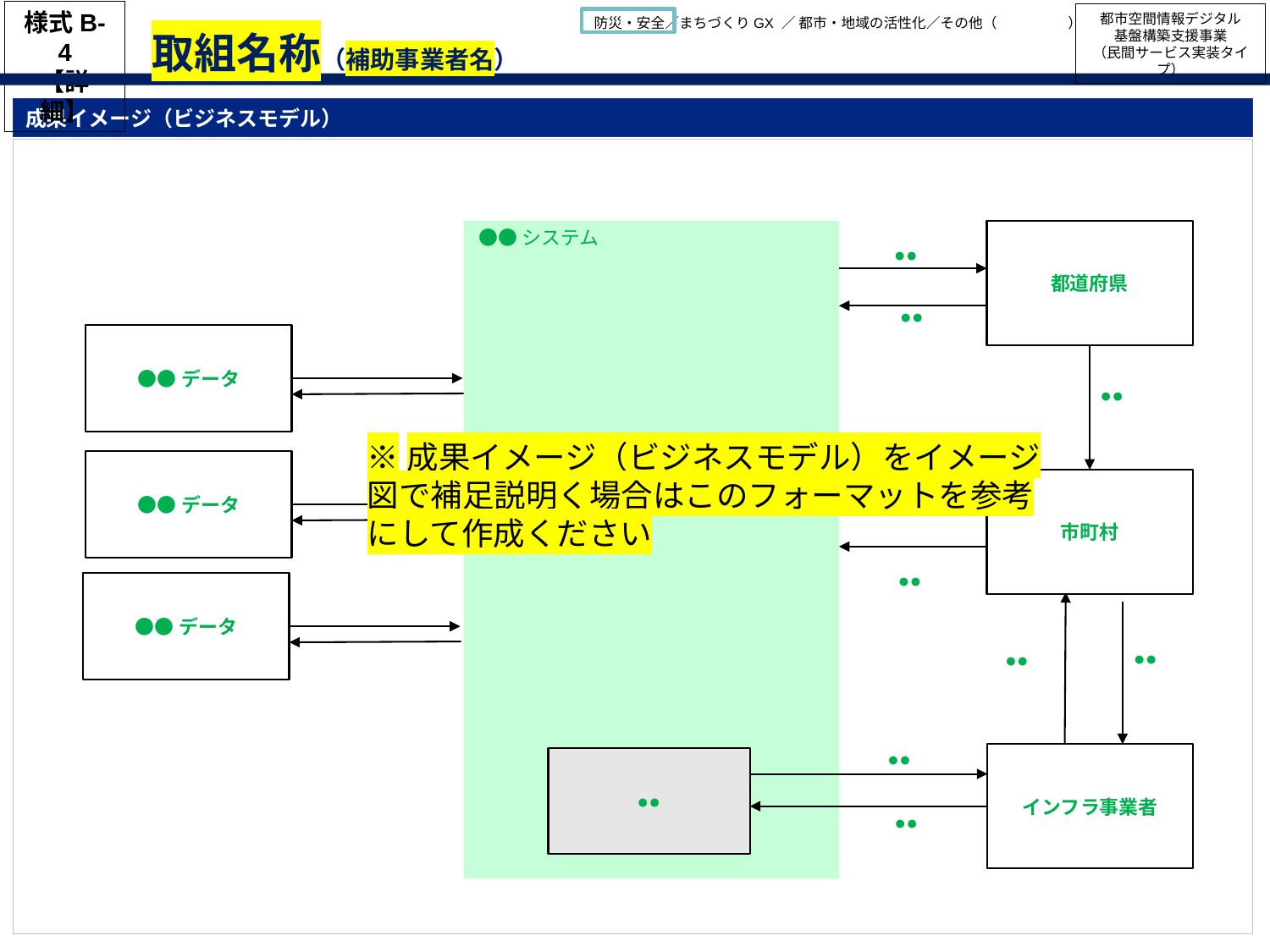

様式B-4
【詳細】
都市空間情報デジタル
基盤構築支援事業
（民間サービス実装タイプ）
防災・安全／まちづくりGX ／ 都市・地域の活性化／その他（　　　　　）

取組名称（補助事業者名）

成果イメージ（ビジネスモデル）

都道府県
●●システム
●●
●●
●●データ
●●
※成果イメージ（ビジネスモデル）をイメージ図で補足説明く場合はこのフォーマットを参考にして作成ください
●●データ
市町村
●●
●●
●●データ
●●
●●
●●
インフラ事業者
●●
●●